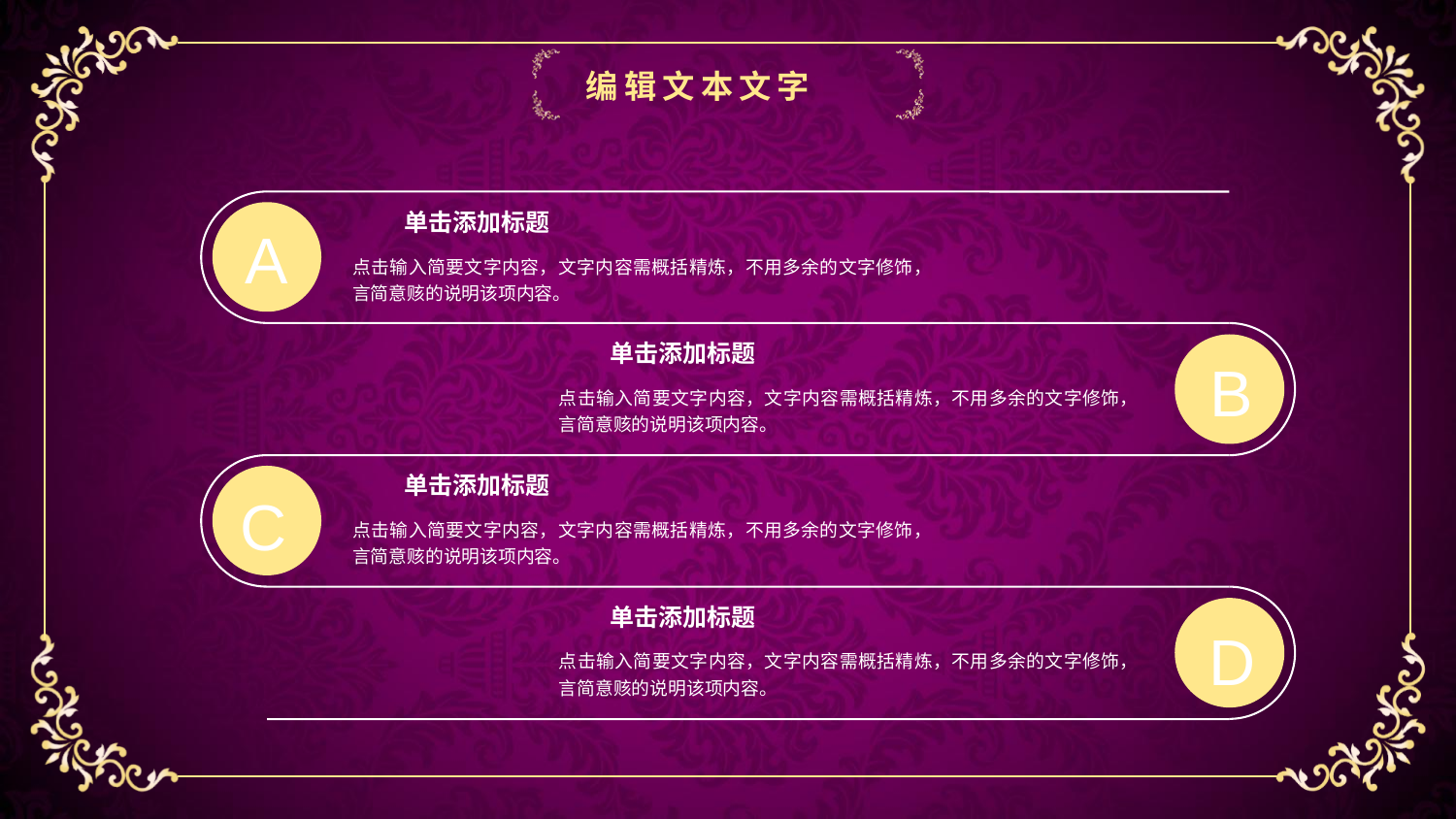

编辑文本文字

单击添加标题

A
点击输入简要文字内容，文字内容需概括精炼，不用多余的文字修饰，言简意赅的说明该项内容。

单击添加标题

B
点击输入简要文字内容，文字内容需概括精炼，不用多余的文字修饰，言简意赅的说明该项内容。

单击添加标题

C
点击输入简要文字内容，文字内容需概括精炼，不用多余的文字修饰，言简意赅的说明该项内容。

单击添加标题

D
点击输入简要文字内容，文字内容需概括精炼，不用多余的文字修饰，言简意赅的说明该项内容。